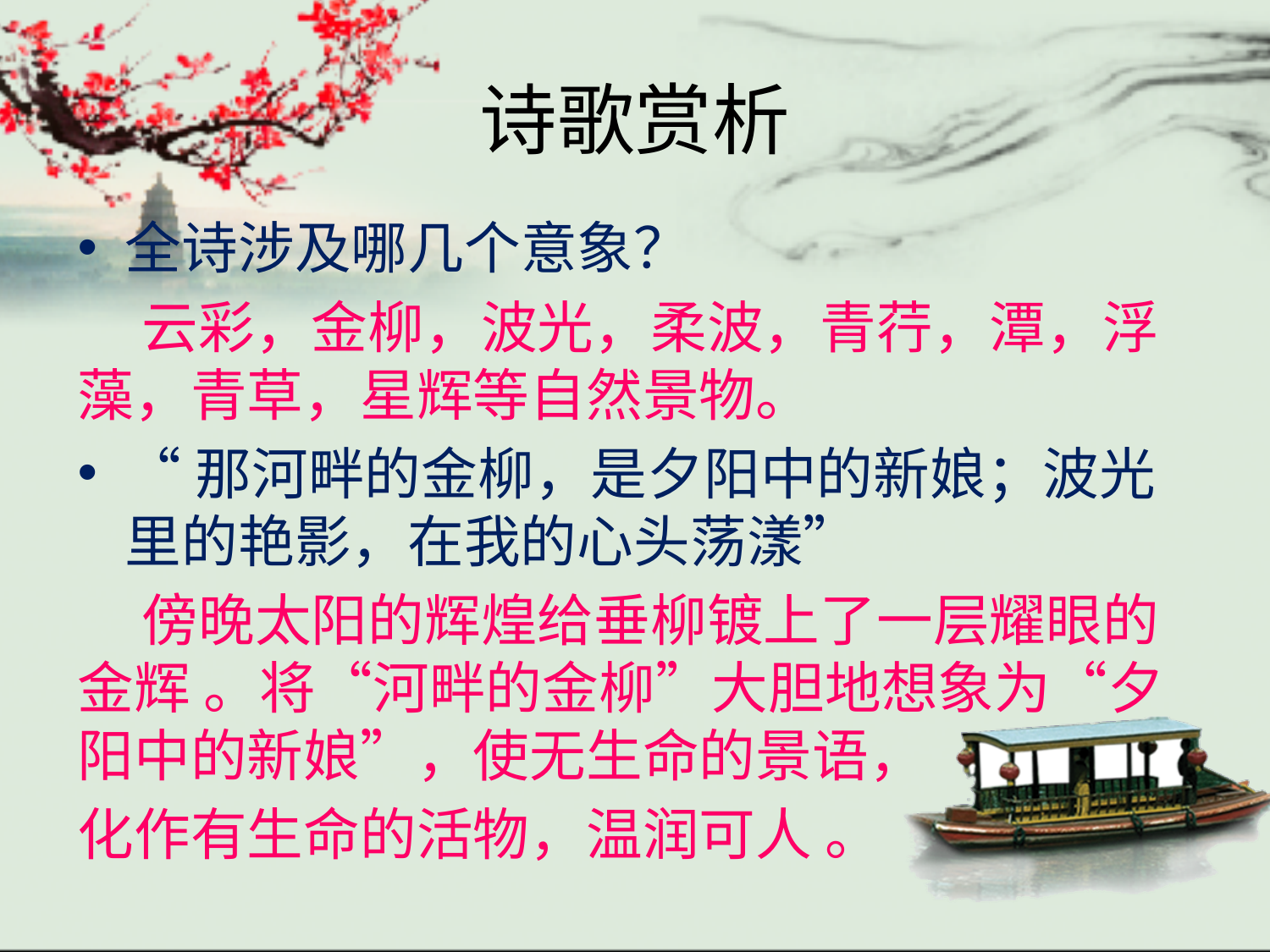

# 诗歌赏析
全诗涉及哪几个意象？
    云彩，金柳，波光，柔波，青荇，潭，浮藻，青草，星辉等自然景物。
“那河畔的金柳，是夕阳中的新娘；波光里的艳影，在我的心头荡漾”
    傍晚太阳的辉煌给垂柳镀上了一层耀眼的金辉 。将“河畔的金柳”大胆地想象为“夕阳中的新娘”，使无生命的景语，
化作有生命的活物，温润可人 。